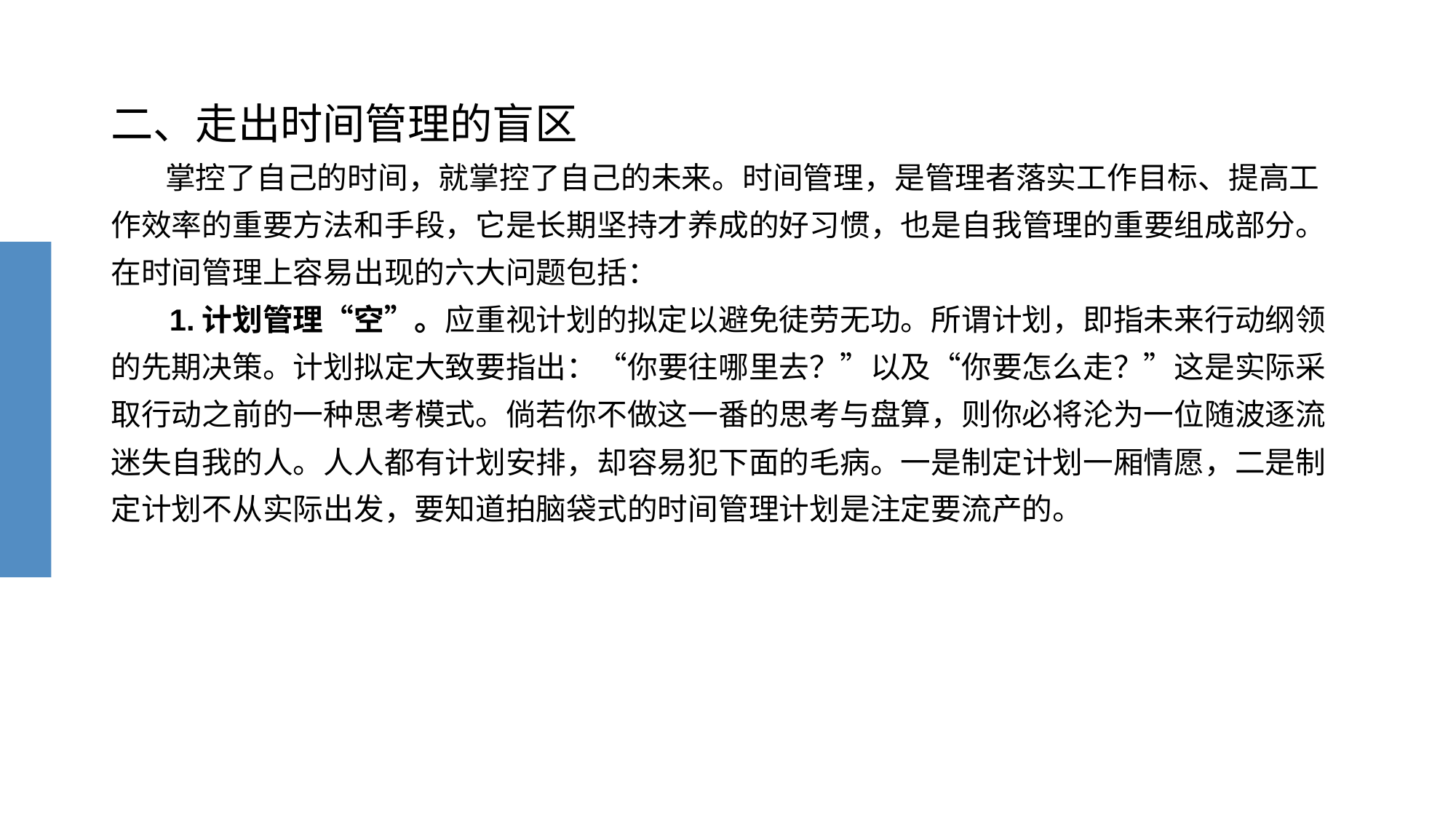

# 二、走出时间管理的盲区
       掌控了自己的时间，就掌控了自己的未来。时间管理，是管理者落实工作目标、提高工作效率的重要方法和手段，它是长期坚持才养成的好习惯，也是自我管理的重要组成部分。在时间管理上容易出现的六大问题包括：
       1.计划管理“空”。应重视计划的拟定以避免徒劳无功。所谓计划，即指未来行动纲领的先期决策。计划拟定大致要指出：“你要往哪里去？”以及“你要怎么走？”这是实际采取行动之前的一种思考模式。倘若你不做这一番的思考与盘算，则你必将沦为一位随波逐流迷失自我的人。人人都有计划安排，却容易犯下面的毛病。一是制定计划一厢情愿，二是制定计划不从实际出发，要知道拍脑袋式的时间管理计划是注定要流产的。